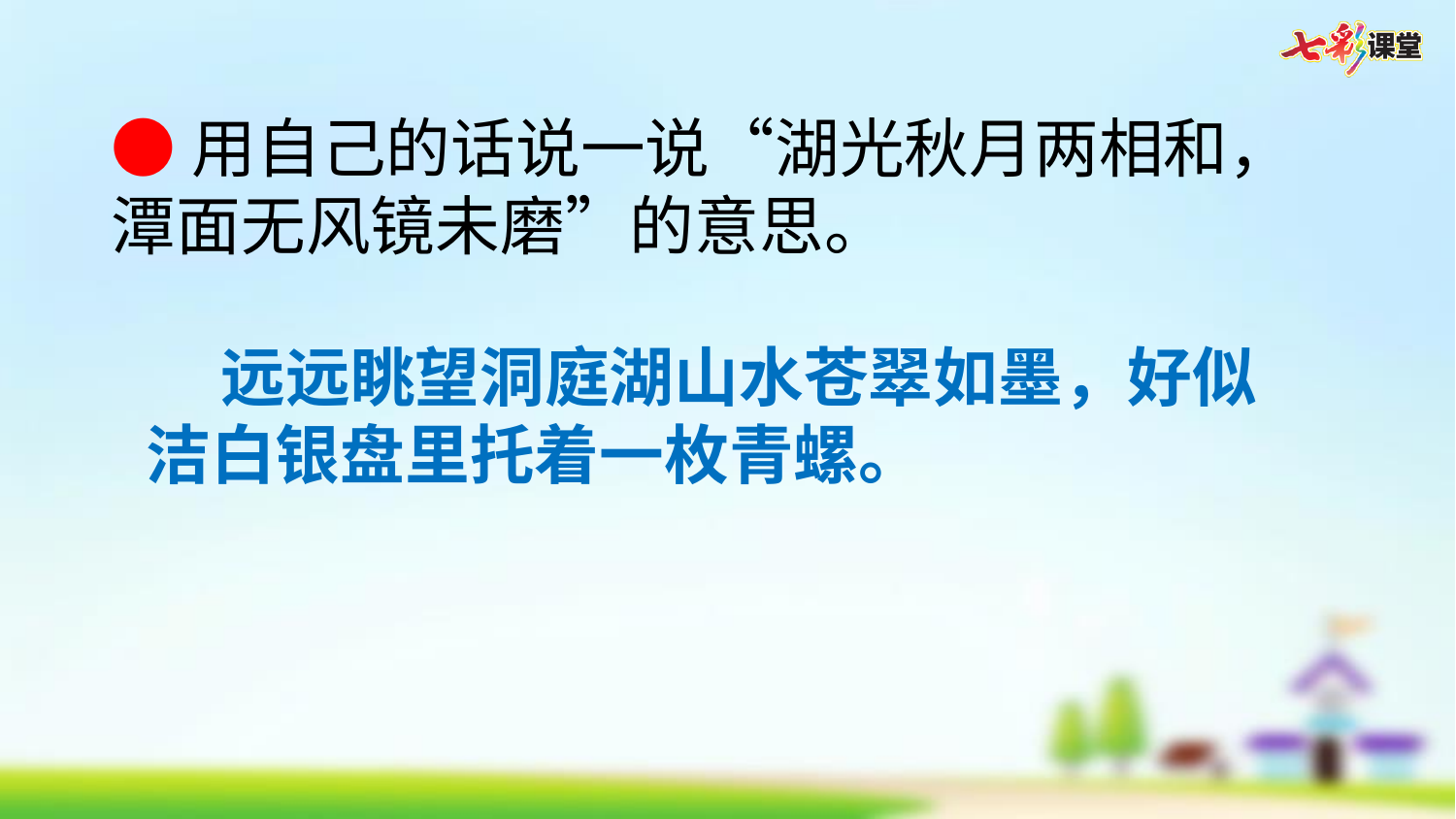

●用自己的话说一说“湖光秋月两相和，潭面无风镜未磨”的意思。
    远远眺望洞庭湖山水苍翠如墨，好似洁白银盘里托着一枚青螺。